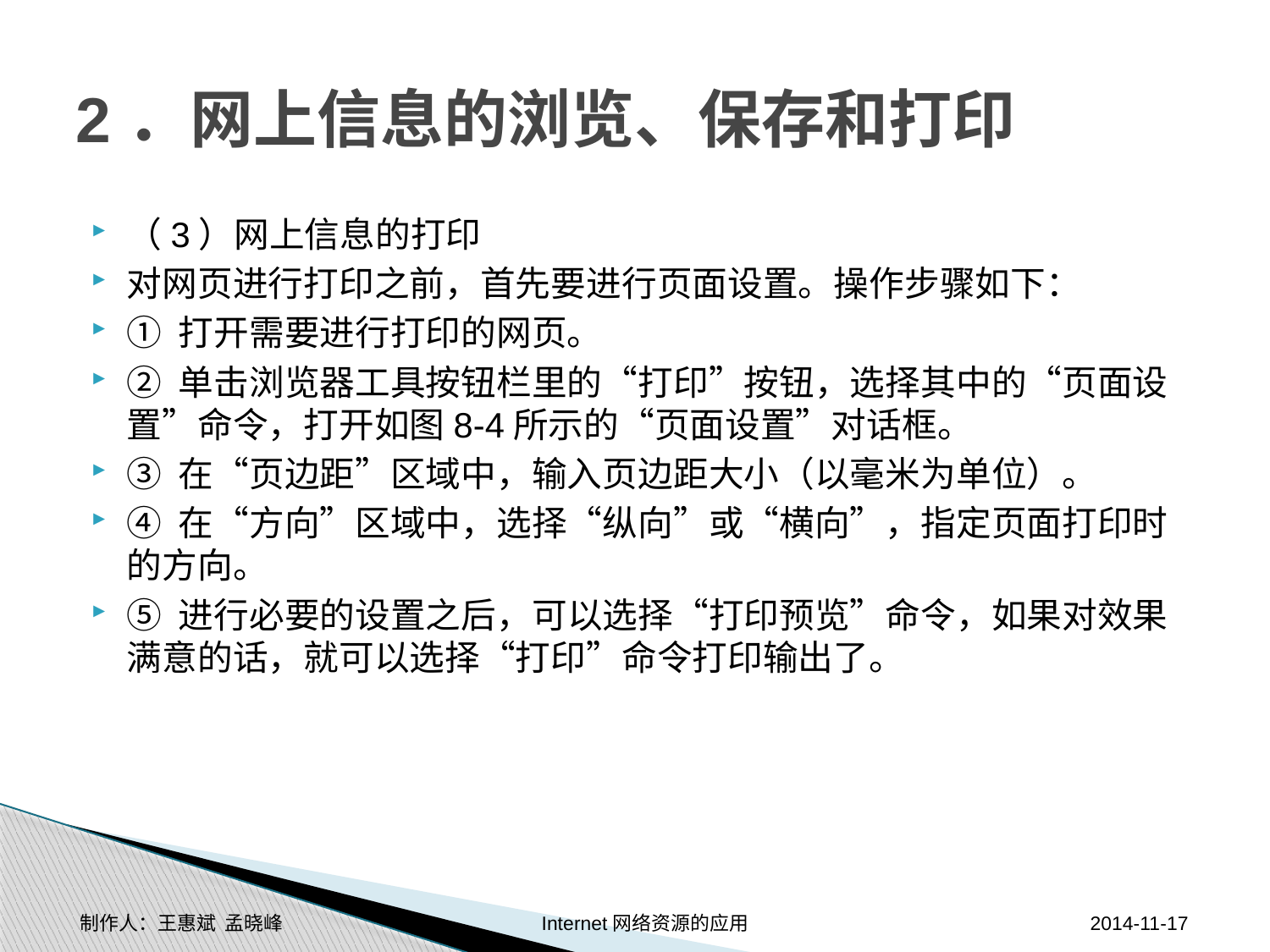

# 2．网上信息的浏览、保存和打印
（3）网上信息的打印
对网页进行打印之前，首先要进行页面设置。操作步骤如下：
① 打开需要进行打印的网页。
② 单击浏览器工具按钮栏里的“打印”按钮，选择其中的“页面设置”命令，打开如图8-4所示的“页面设置”对话框。
③ 在“页边距”区域中，输入页边距大小（以毫米为单位）。
④ 在“方向”区域中，选择“纵向”或“横向”，指定页面打印时的方向。
⑤ 进行必要的设置之后，可以选择“打印预览”命令，如果对效果满意的话，就可以选择“打印”命令打印输出了。

制作人：王惠斌  孟晓峰                                                         Internet网络资源的应用
2014-11-17